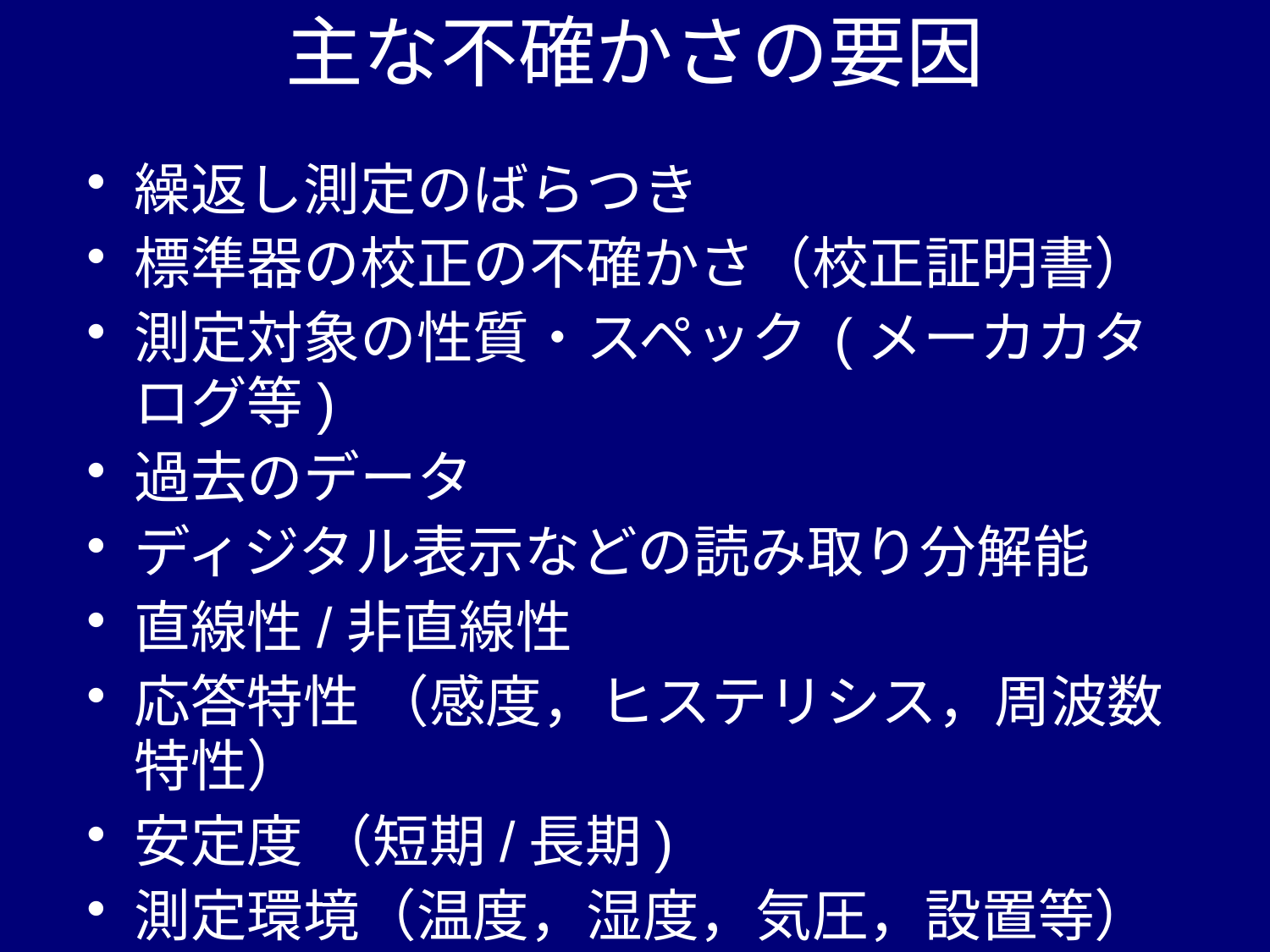

# 主な不確かさの要因
繰返し測定のばらつき
標準器の校正の不確かさ（校正証明書）
測定対象の性質・スペック (メーカカタログ等)
過去のデータ
ディジタル表示などの読み取り分解能
直線性/非直線性
応答特性 （感度，ヒステリシス，周波数特性）
安定度 （短期/長期)
測定環境（温度，湿度，気圧，設置等）
各量目に特有な要因